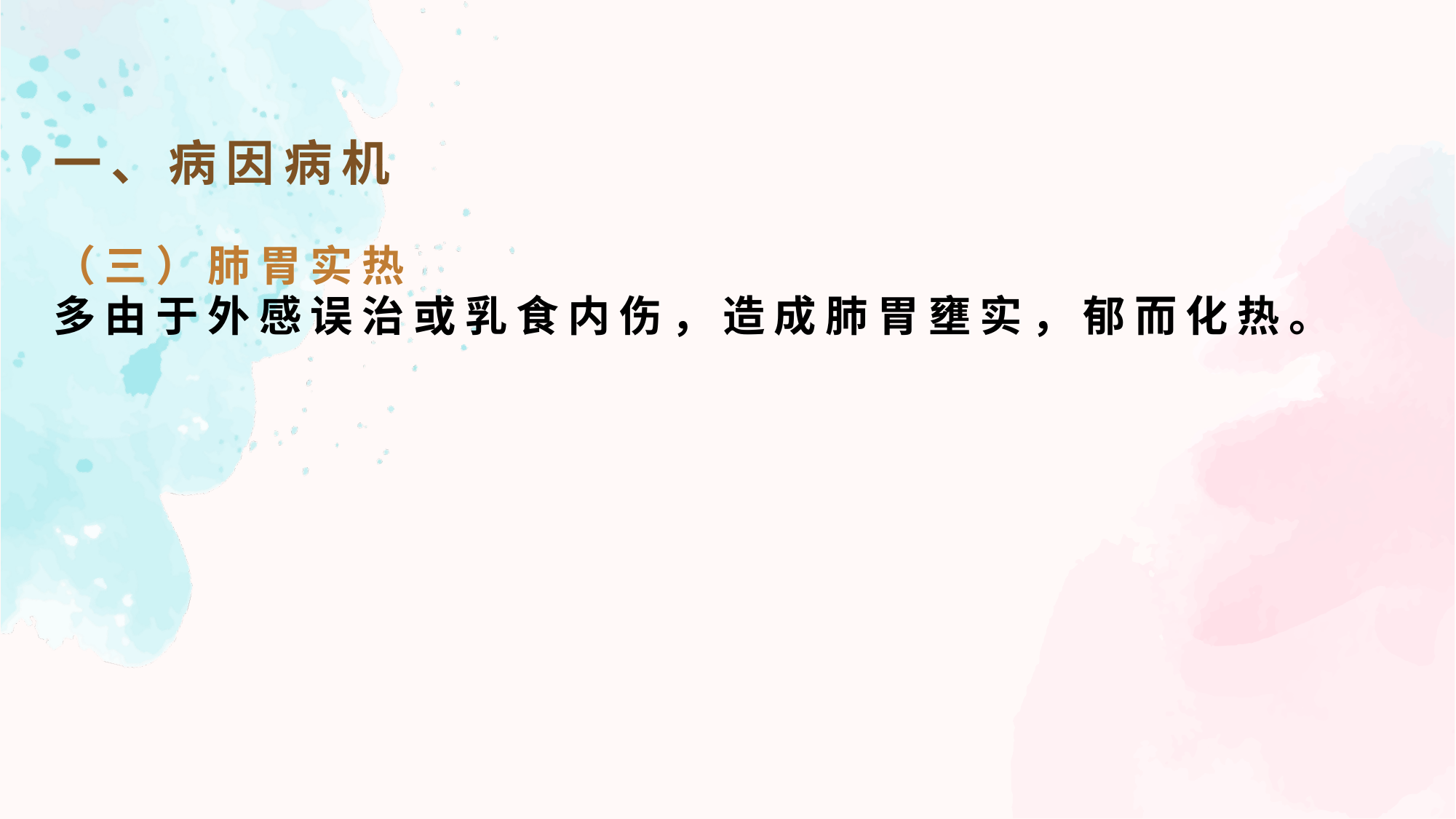

一、病因病机

（三）肺胃实热
多由于外感误治或乳食内伤，造成肺胃壅实，郁而化热。